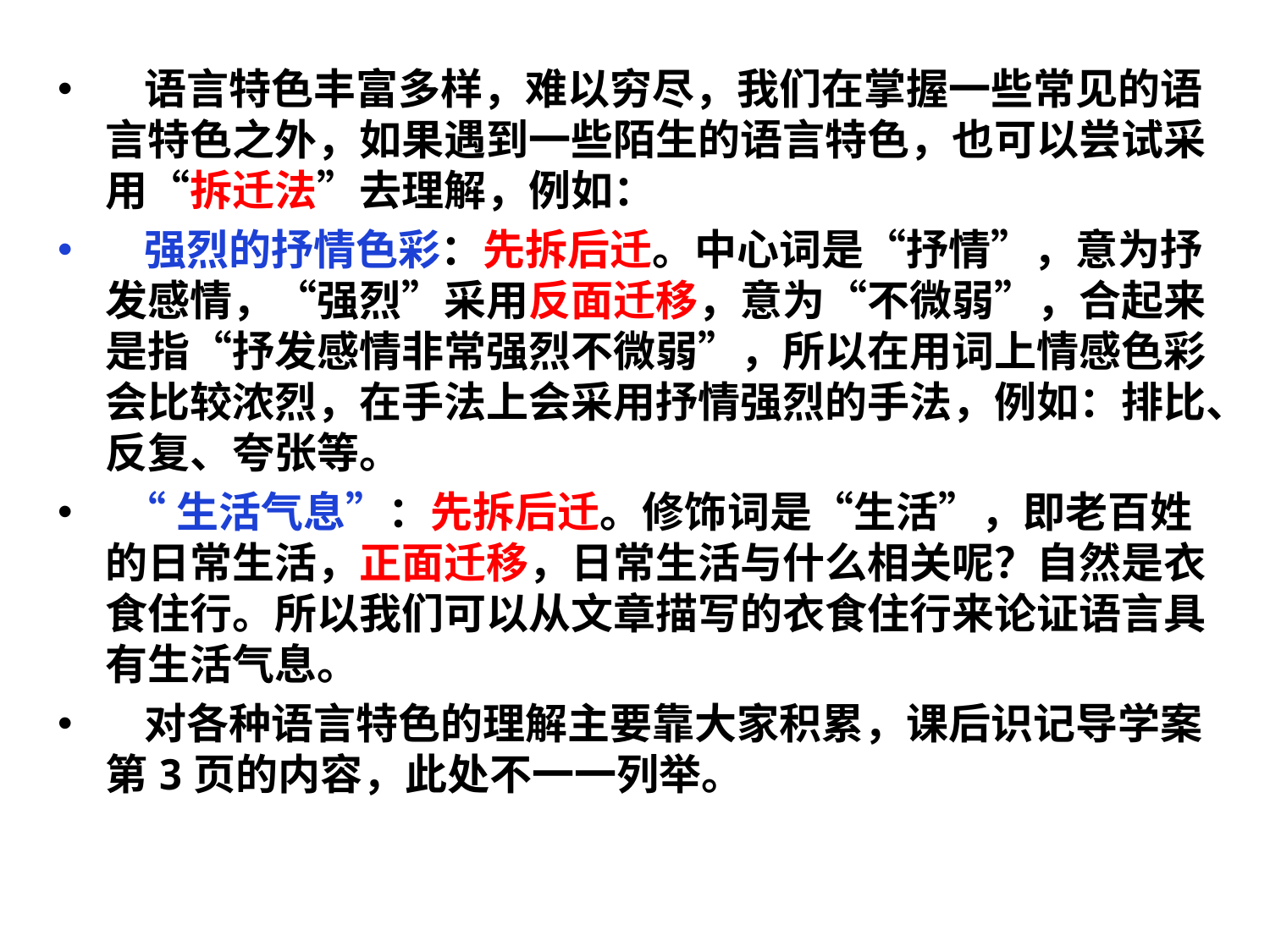

语言特色丰富多样，难以穷尽，我们在掌握一些常见的语言特色之外，如果遇到一些陌生的语言特色，也可以尝试采用“拆迁法”去理解，例如：
   强烈的抒情色彩：先拆后迁。中心词是“抒情”，意为抒发感情，“强烈”采用反面迁移，意为“不微弱”，合起来是指“抒发感情非常强烈不微弱”，所以在用词上情感色彩会比较浓烈，在手法上会采用抒情强烈的手法，例如：排比、反复、夸张等。
  “生活气息”：先拆后迁。修饰词是“生活”，即老百姓的日常生活，正面迁移，日常生活与什么相关呢？自然是衣食住行。所以我们可以从文章描写的衣食住行来论证语言具有生活气息。
   对各种语言特色的理解主要靠大家积累，课后识记导学案第3页的内容，此处不一一列举。